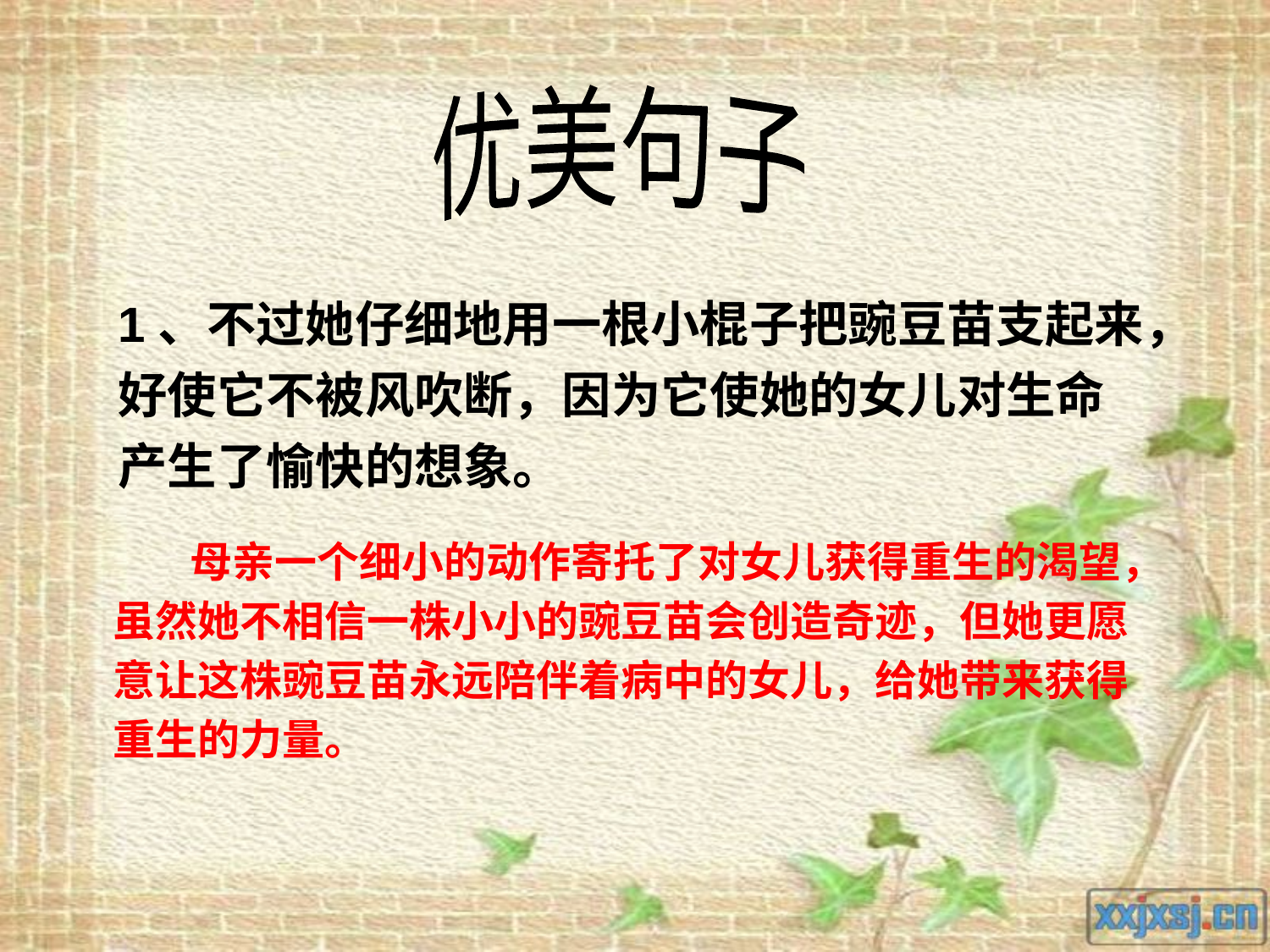

优美句子
1、不过她仔细地用一根小棍子把豌豆苗支起来，
好使它不被风吹断，因为它使她的女儿对生命
产生了愉快的想象。
       母亲一个细小的动作寄托了对女儿获得重生的渴望，
虽然她不相信一株小小的豌豆苗会创造奇迹，但她更愿
意让这株豌豆苗永远陪伴着病中的女儿，给她带来获得
重生的力量。